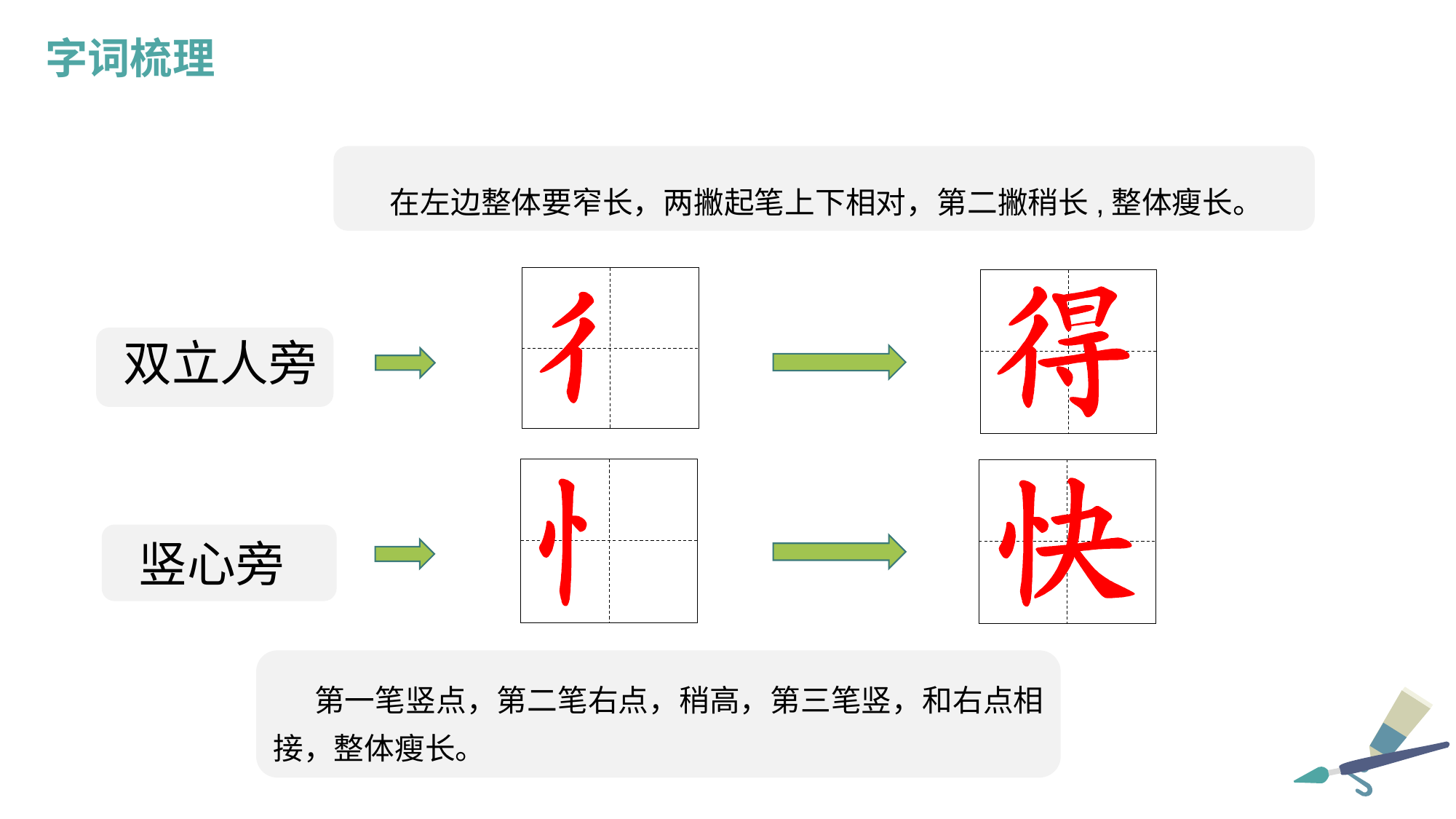

字词梳理
    在左边整体要窄长，两撇起笔上下相对，第二撇稍长,整体瘦长。

双立人旁

 竖心旁

    第一笔竖点，第二笔右点，稍高，第三笔竖，和右点相接，整体瘦长。